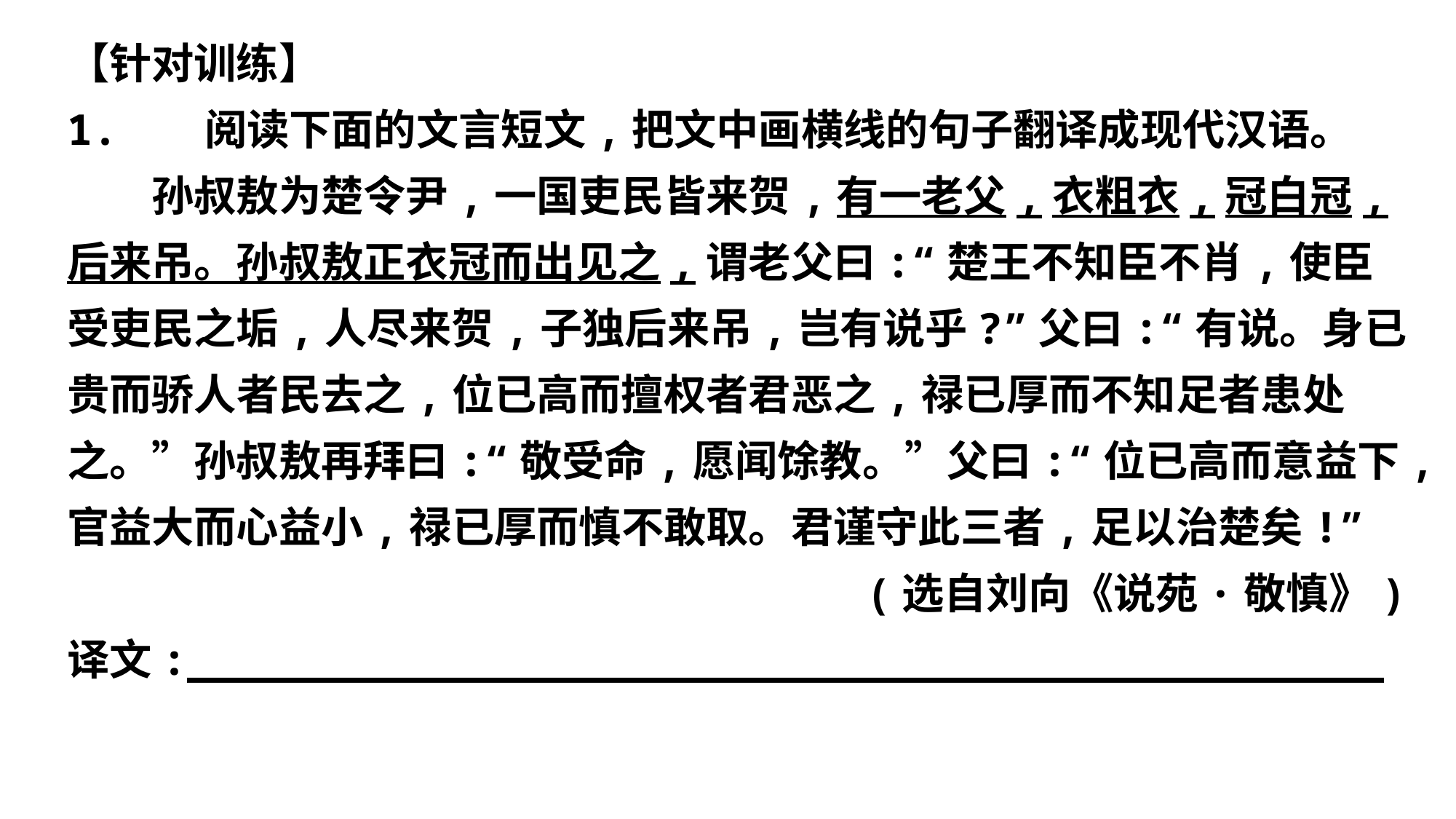

【针对训练】
1.   阅读下面的文言短文,把文中画横线的句子翻译成现代汉语。
　　孙叔敖为楚令尹,一国吏民皆来贺,有一老父,衣粗衣,冠白冠,后来吊。孙叔敖正衣冠而出见之,谓老父曰:“楚王不知臣不肖,使臣受吏民之垢,人尽来贺,子独后来吊,岂有说乎?”父曰:“有说。身已贵而骄人者民去之,位已高而擅权者君恶之,禄已厚而不知足者患处之。”孙叔敖再拜曰:“敬受命,愿闻馀教。”父曰:“位已高而意益下,官益大而心益小,禄已厚而慎不敢取。君谨守此三者,足以治楚矣!”
(选自刘向《说苑·敬慎》)
译文:_______________________________________________